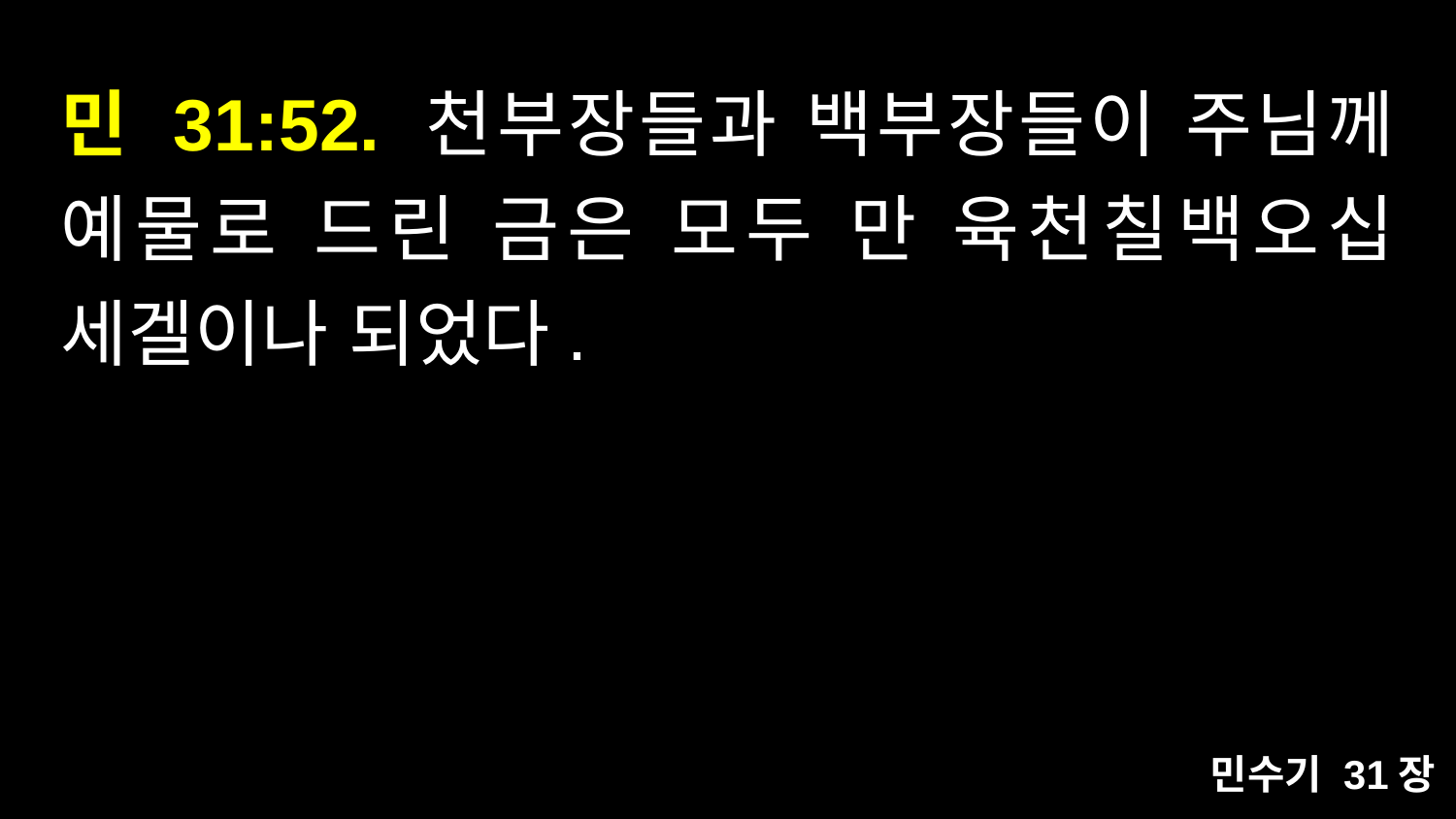

# 민 31:52. 천부장들과 백부장들이 주님께 예물로 드린 금은 모두 만 육천칠백오십 세겔이나 되었다.
민수기 31장